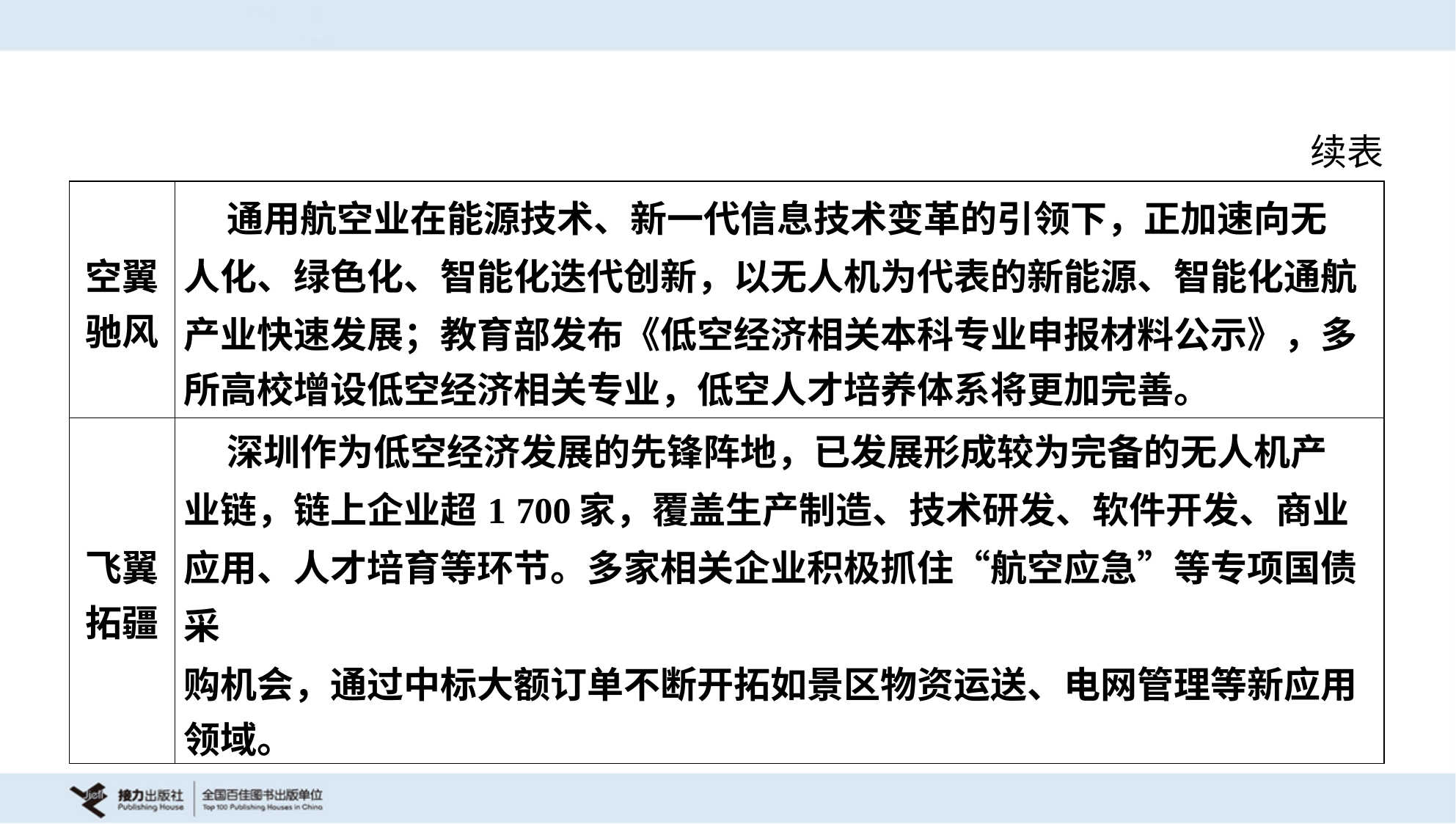

续表
| 空翼 驰风 | 通用航空业在能源技术、新一代信息技术变革的引领下，正加速向无 人化、绿色化、智能化迭代创新，以无人机为代表的新能源、智能化通航 产业快速发展；教育部发布《低空经济相关本科专业申报材料公示》，多 所高校增设低空经济相关专业，低空人才培养体系将更加完善。 |
| --- | --- |
| 飞翼 拓疆 | 深圳作为低空经济发展的先锋阵地，已发展形成较为完备的无人机产 业链，链上企业超1 700家，覆盖生产制造、技术研发、软件开发、商业 应用、人才培育等环节。多家相关企业积极抓住“航空应急”等专项国债采 购机会，通过中标大额订单不断开拓如景区物资运送、电网管理等新应用 领域。 |